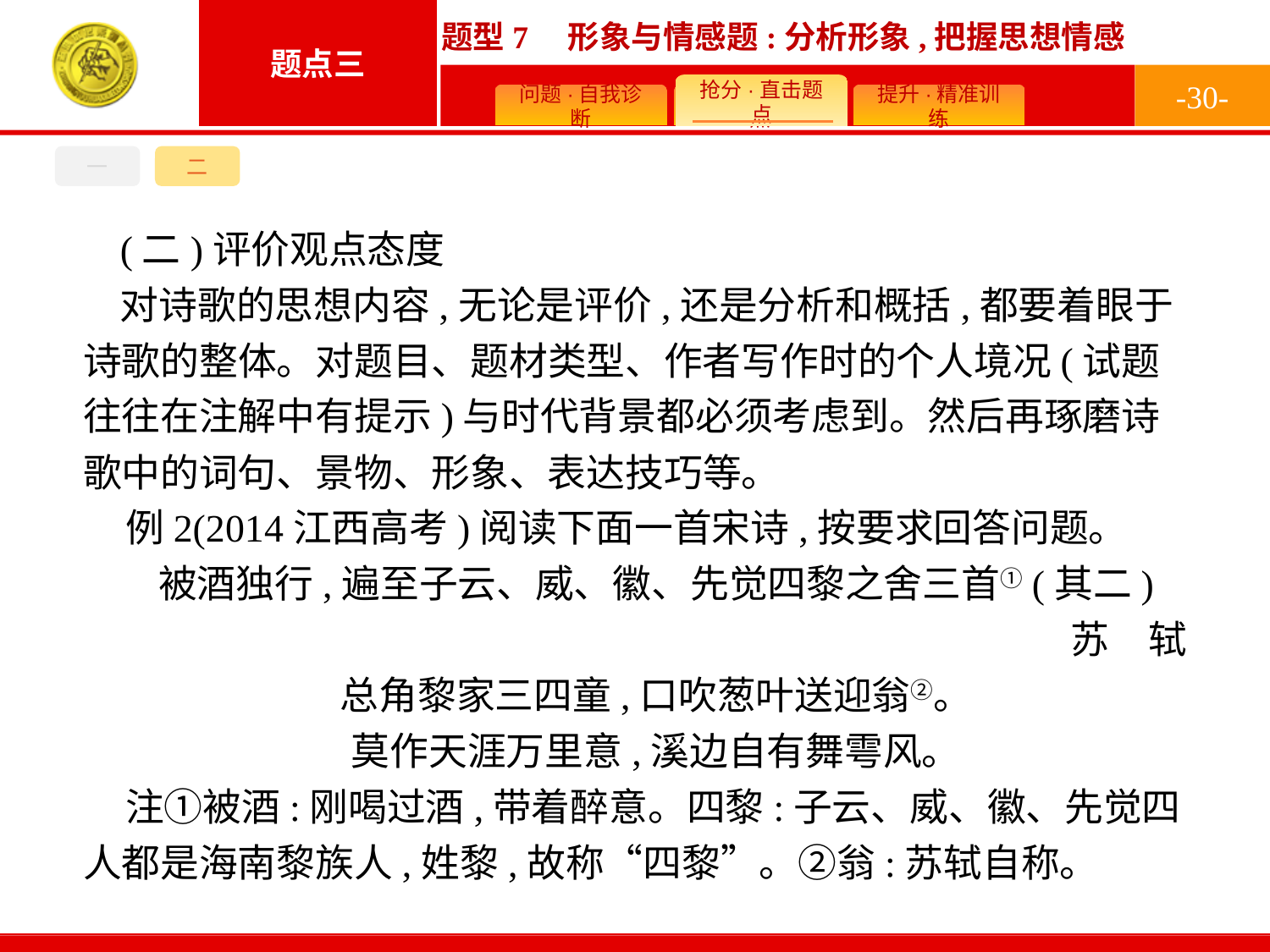

-30-
一
二
(二)评价观点态度
对诗歌的思想内容,无论是评价,还是分析和概括,都要着眼于诗歌的整体。对题目、题材类型、作者写作时的个人境况(试题往往在注解中有提示)与时代背景都必须考虑到。然后再琢磨诗歌中的词句、景物、形象、表达技巧等。
例2(2014江西高考)阅读下面一首宋诗,按要求回答问题。
被酒独行,遍至子云、威、徽、先觉四黎之舍三首①(其二)
苏　轼
总角黎家三四童,口吹葱叶送迎翁②。
莫作天涯万里意,溪边自有舞雩风。
注①被酒:刚喝过酒,带着醉意。四黎:子云、威、徽、先觉四人都是海南黎族人,姓黎,故称“四黎”。②翁:苏轼自称。